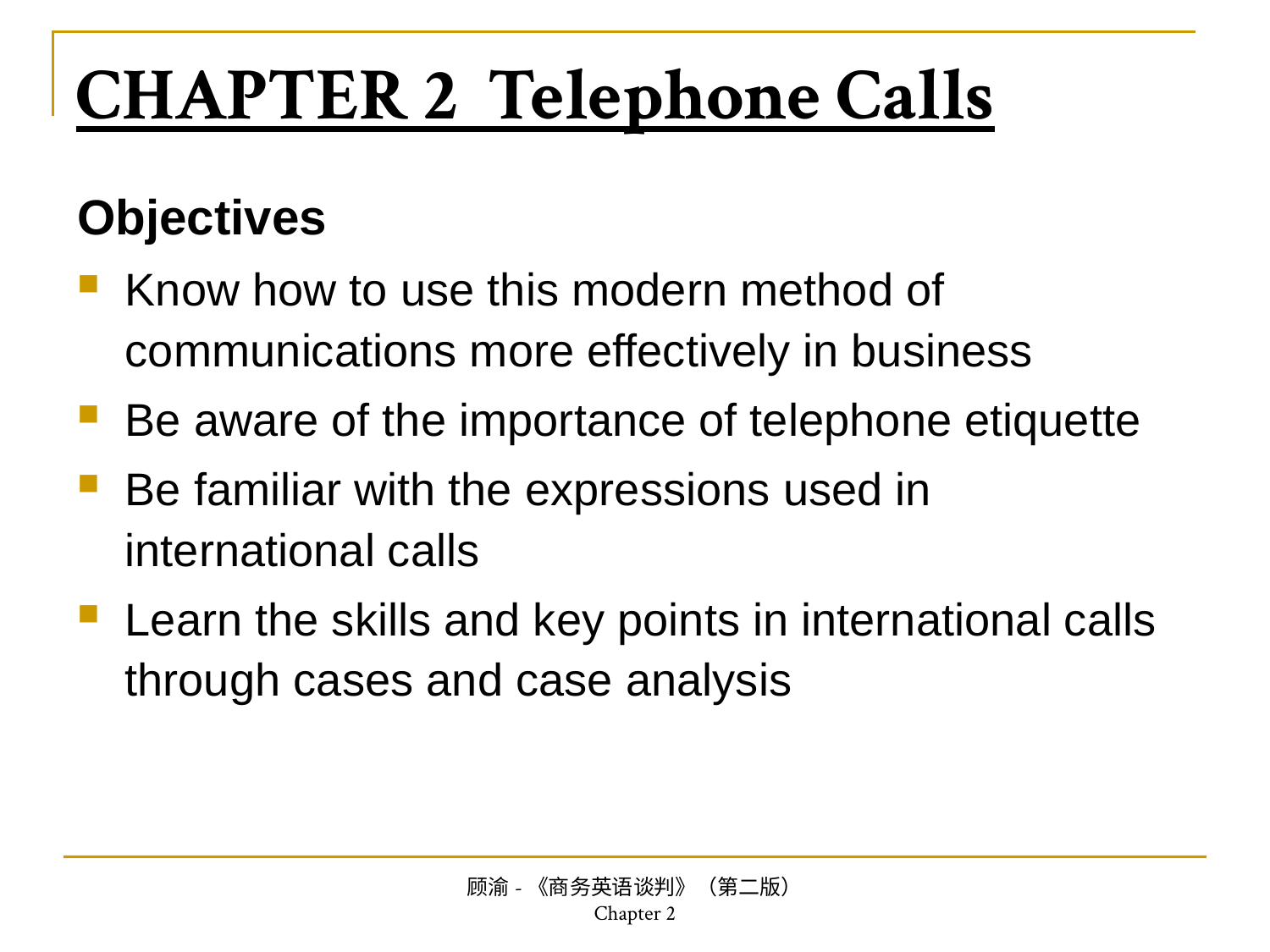

# CHAPTER 2  Telephone Calls
Objectives
Know how to use this modern method of communications more effectively in business
Be aware of the importance of telephone etiquette
Be familiar with the expressions used in international calls
Learn the skills and key points in international calls through cases and case analysis

3
顾渝-《商务英语谈判》（第二版） Chapter 2